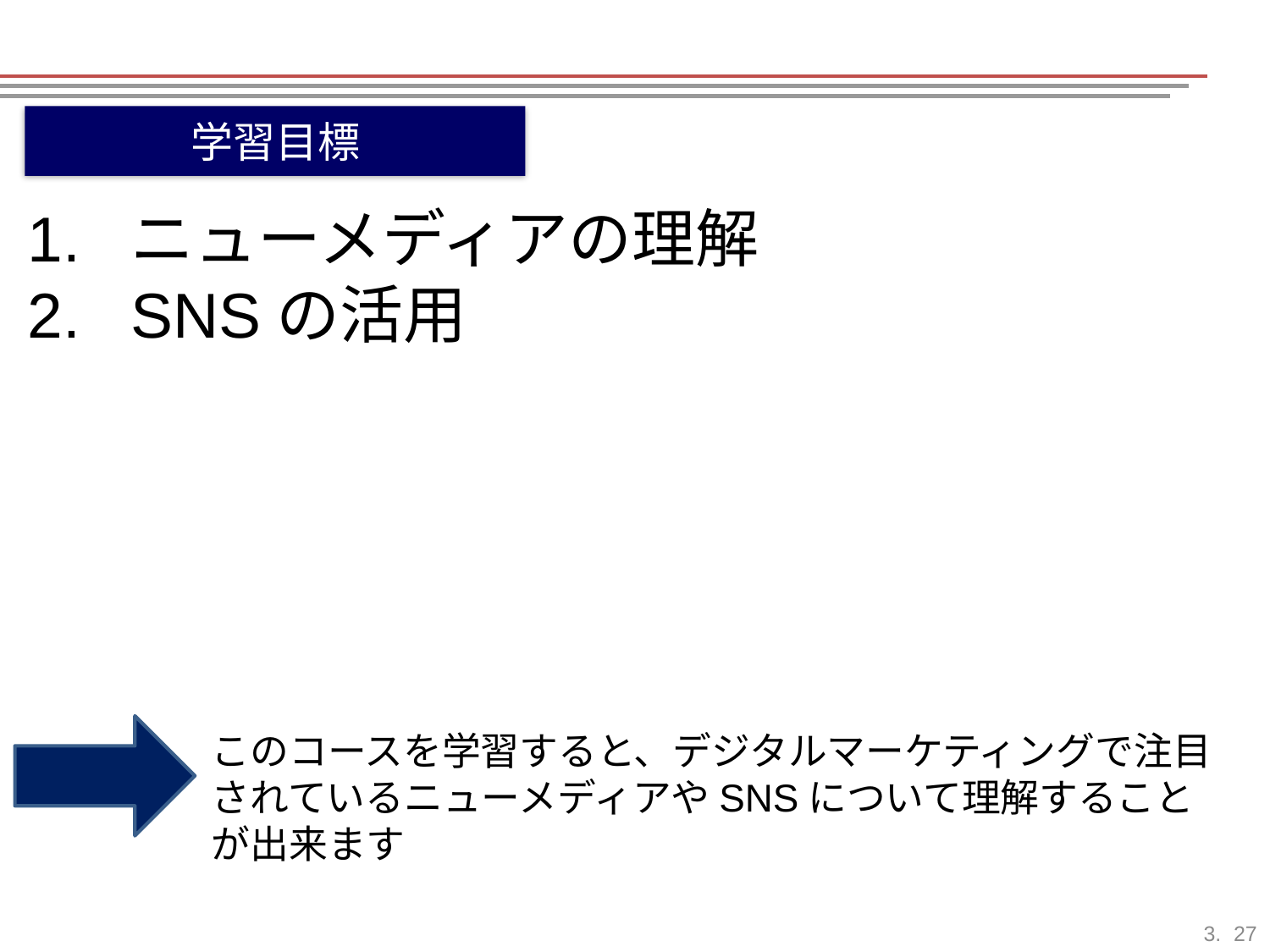

学習目標
ニューメディアの理解
SNSの活用

このコースを学習すると、デジタルマーケティングで注目されているニューメディアやSNSについて理解することが出来ます
27